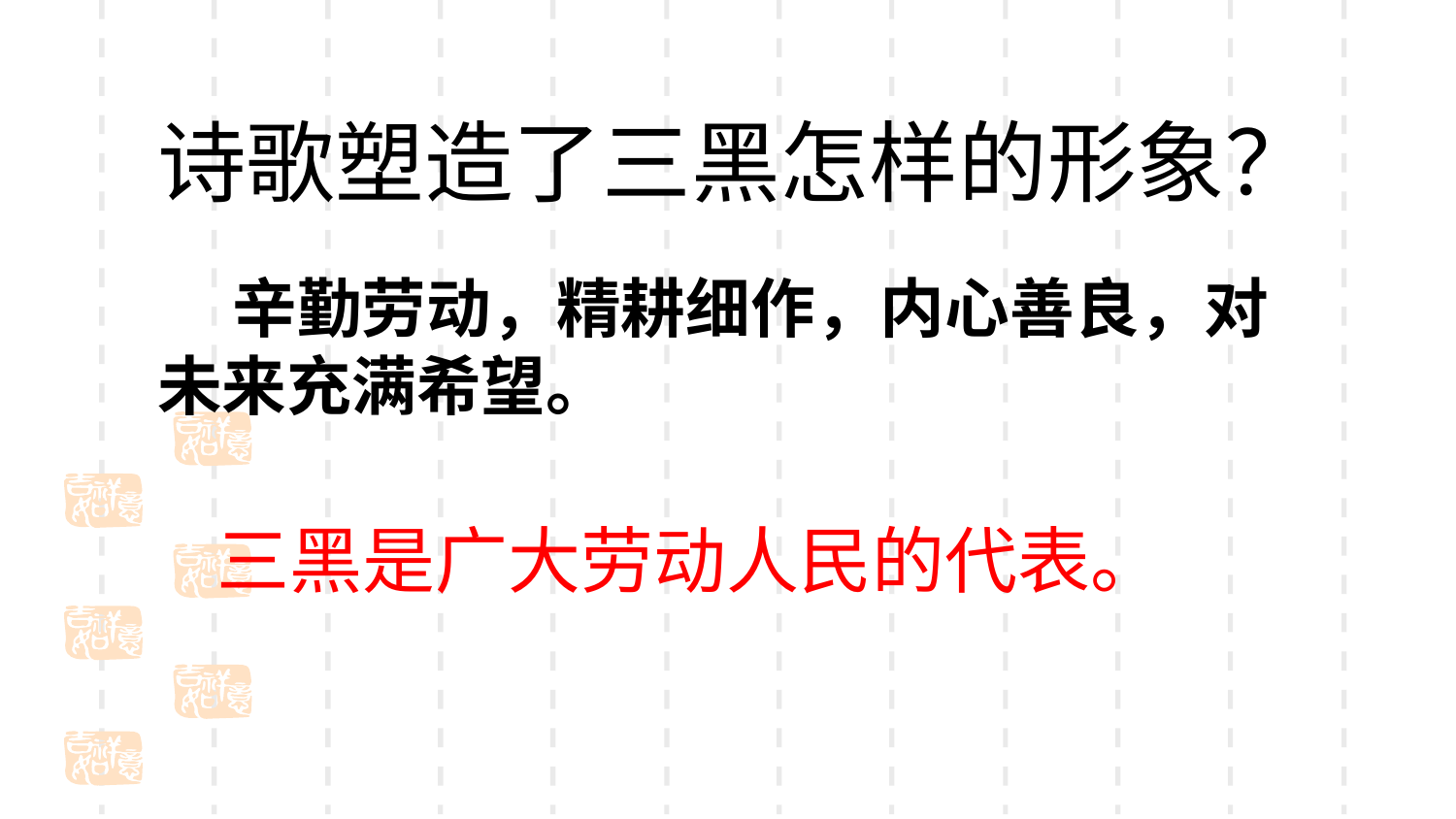

诗歌塑造了三黑怎样的形象？
    辛勤劳动，精耕细作，内心善良，对未来充满希望。
三黑是广大劳动人民的代表。